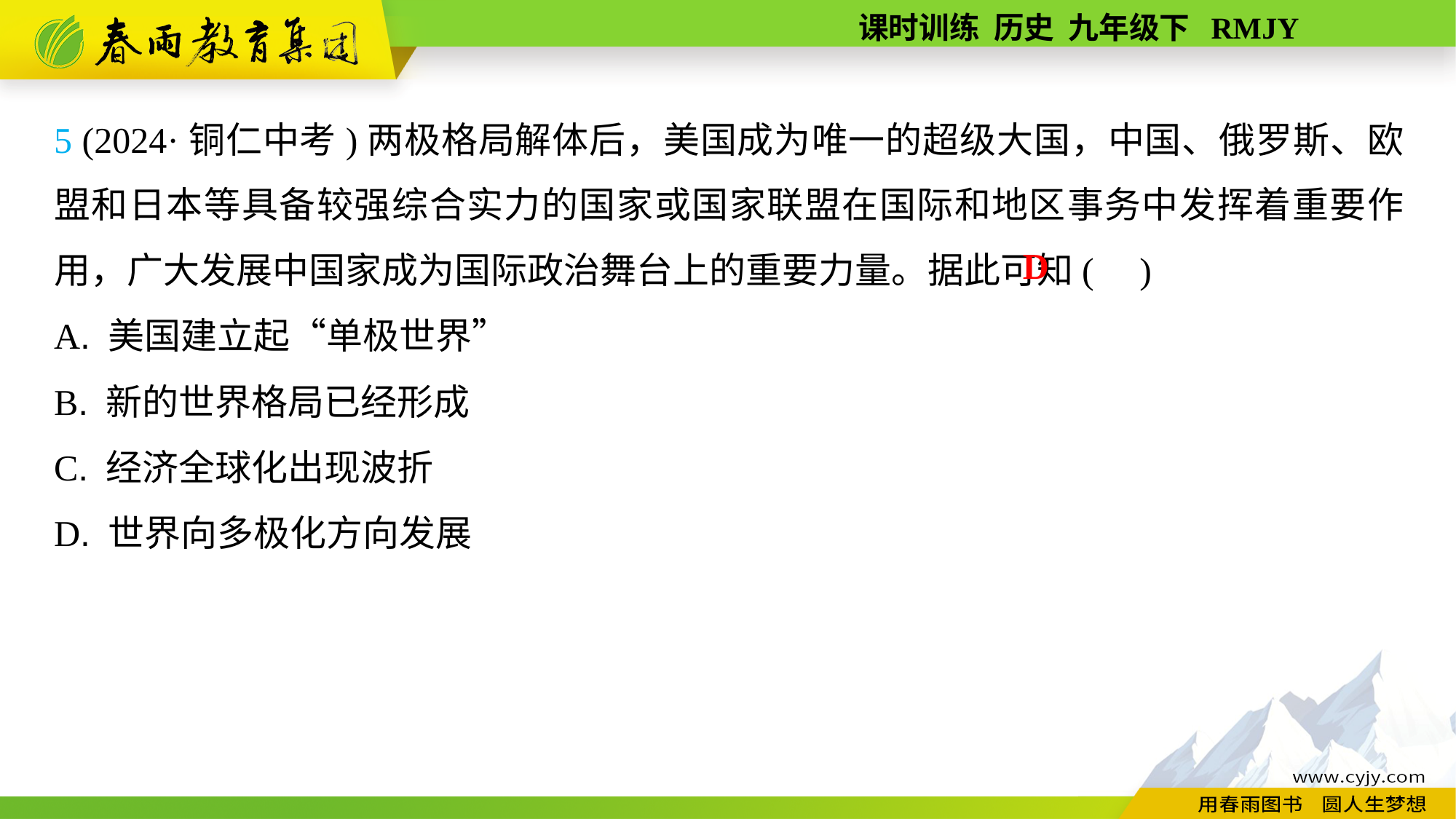

5 (2024·铜仁中考)两极格局解体后，美国成为唯一的超级大国，中国、俄罗斯、欧盟和日本等具备较强综合实力的国家或国家联盟在国际和地区事务中发挥着重要作用，广大发展中国家成为国际政治舞台上的重要力量。据此可知(     )
A. 美国建立起“单极世界”
B. 新的世界格局已经形成
C. 经济全球化出现波折
D. 世界向多极化方向发展
D